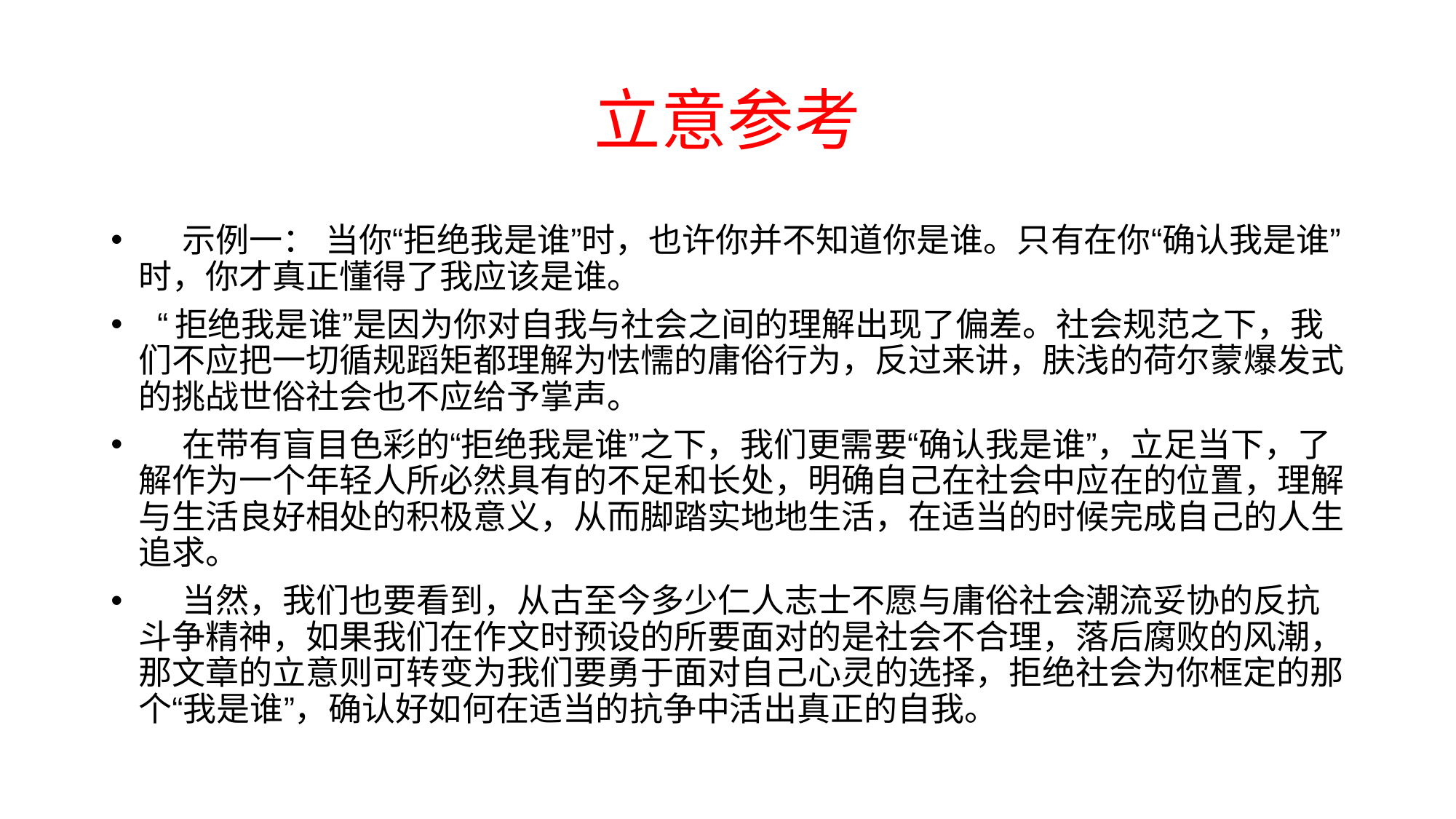

# 立意参考
    示例一： 当你“拒绝我是谁”时，也许你并不知道你是谁。只有在你“确认我是谁”时，你才真正懂得了我应该是谁。
  “拒绝我是谁”是因为你对自我与社会之间的理解出现了偏差。社会规范之下，我们不应把一切循规蹈矩都理解为怯懦的庸俗行为，反过来讲，肤浅的荷尔蒙爆发式的挑战世俗社会也不应给予掌声。
    在带有盲目色彩的“拒绝我是谁”之下，我们更需要“确认我是谁”，立足当下，了解作为一个年轻人所必然具有的不足和长处，明确自己在社会中应在的位置，理解与生活良好相处的积极意义，从而脚踏实地地生活，在适当的时候完成自己的人生追求。
    当然，我们也要看到，从古至今多少仁人志士不愿与庸俗社会潮流妥协的反抗斗争精神，如果我们在作文时预设的所要面对的是社会不合理，落后腐败的风潮，那文章的立意则可转变为我们要勇于面对自己心灵的选择，拒绝社会为你框定的那个“我是谁”，确认好如何在适当的抗争中活出真正的自我。